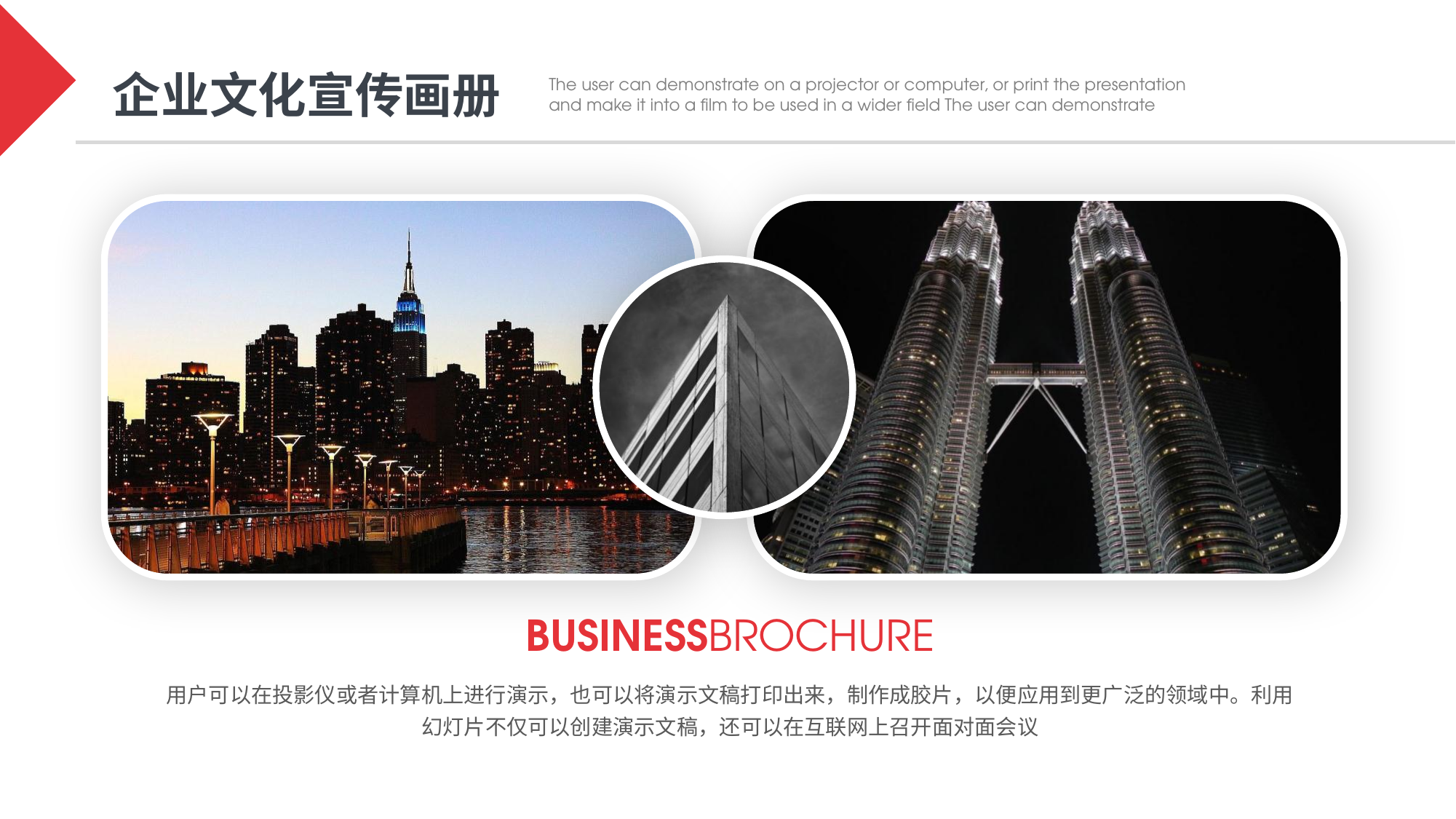

企业文化宣传画册
The user can demonstrate on a projector or computer, or print the presentation and make it into a film to be used in a wider field The user can demonstrate

BUSINESSBROCHURE
用户可以在投影仪或者计算机上进行演示，也可以将演示文稿打印出来，制作成胶片，以便应用到更广泛的领域中。利用幻灯片不仅可以创建演示文稿，还可以在互联网上召开面对面会议